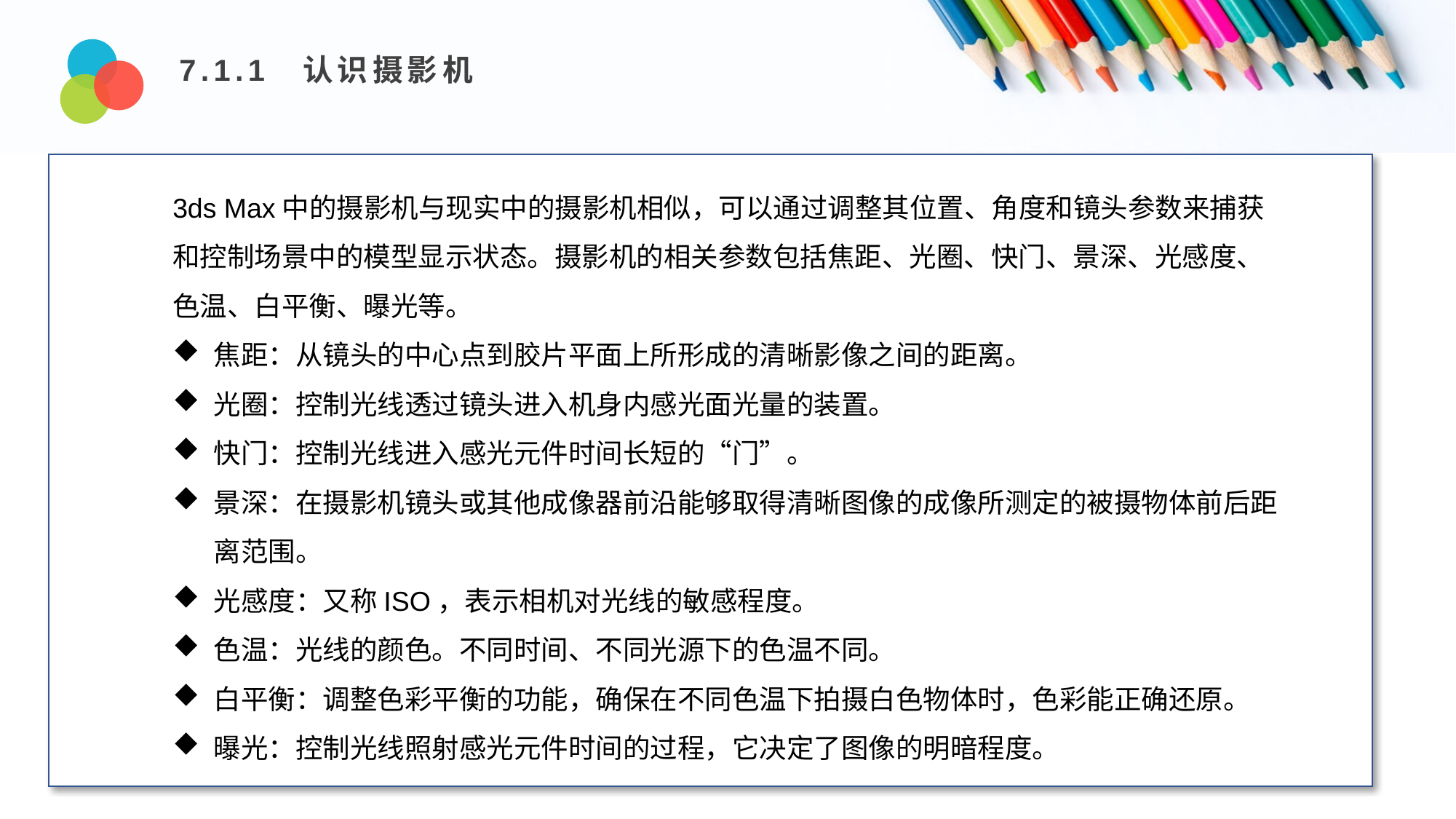

7.1.1  认识摄影机
Design and Production
3ds Max中的摄影机与现实中的摄影机相似，可以通过调整其位置、角度和镜头参数来捕获和控制场景中的模型显示状态。摄影机的相关参数包括焦距、光圈、快门、景深、光感度、色温、白平衡、曝光等。
焦距：从镜头的中心点到胶片平面上所形成的清晰影像之间的距离。
光圈：控制光线透过镜头进入机身内感光面光量的装置。
快门：控制光线进入感光元件时间长短的“门”。
景深：在摄影机镜头或其他成像器前沿能够取得清晰图像的成像所测定的被摄物体前后距离范围。
光感度：又称ISO，表示相机对光线的敏感程度。
色温：光线的颜色。不同时间、不同光源下的色温不同。
白平衡：调整色彩平衡的功能，确保在不同色温下拍摄白色物体时，色彩能正确还原。
曝光：控制光线照射感光元件时间的过程，它决定了图像的明暗程度。